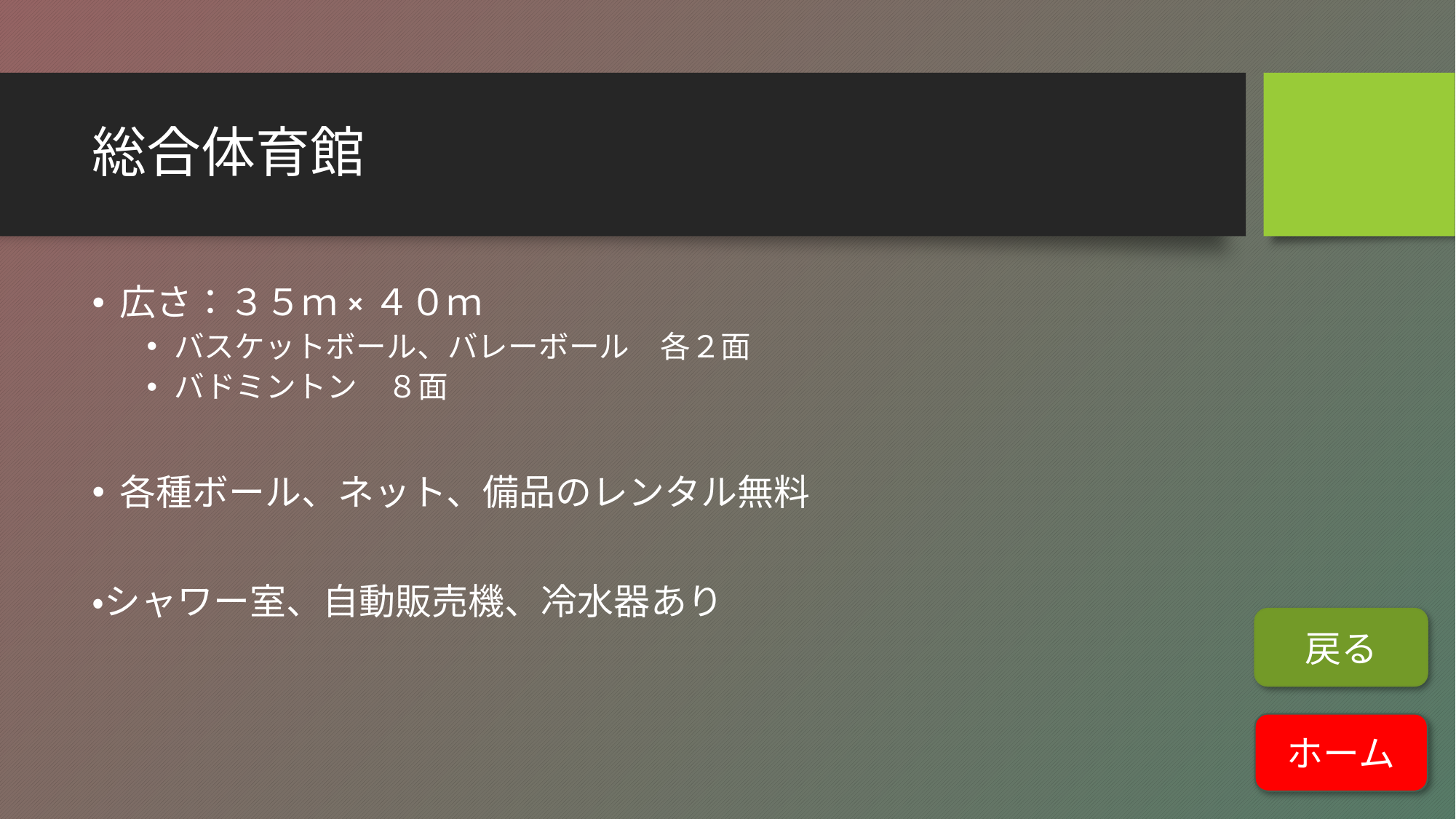

# 総合体育館
広さ：３５ｍ×４０ｍ
バスケットボール、バレーボール　各２面
バドミントン　８面

各種ボール、ネット、備品のレンタル無料

・シャワー室、自動販売機、冷水器あり

戻る